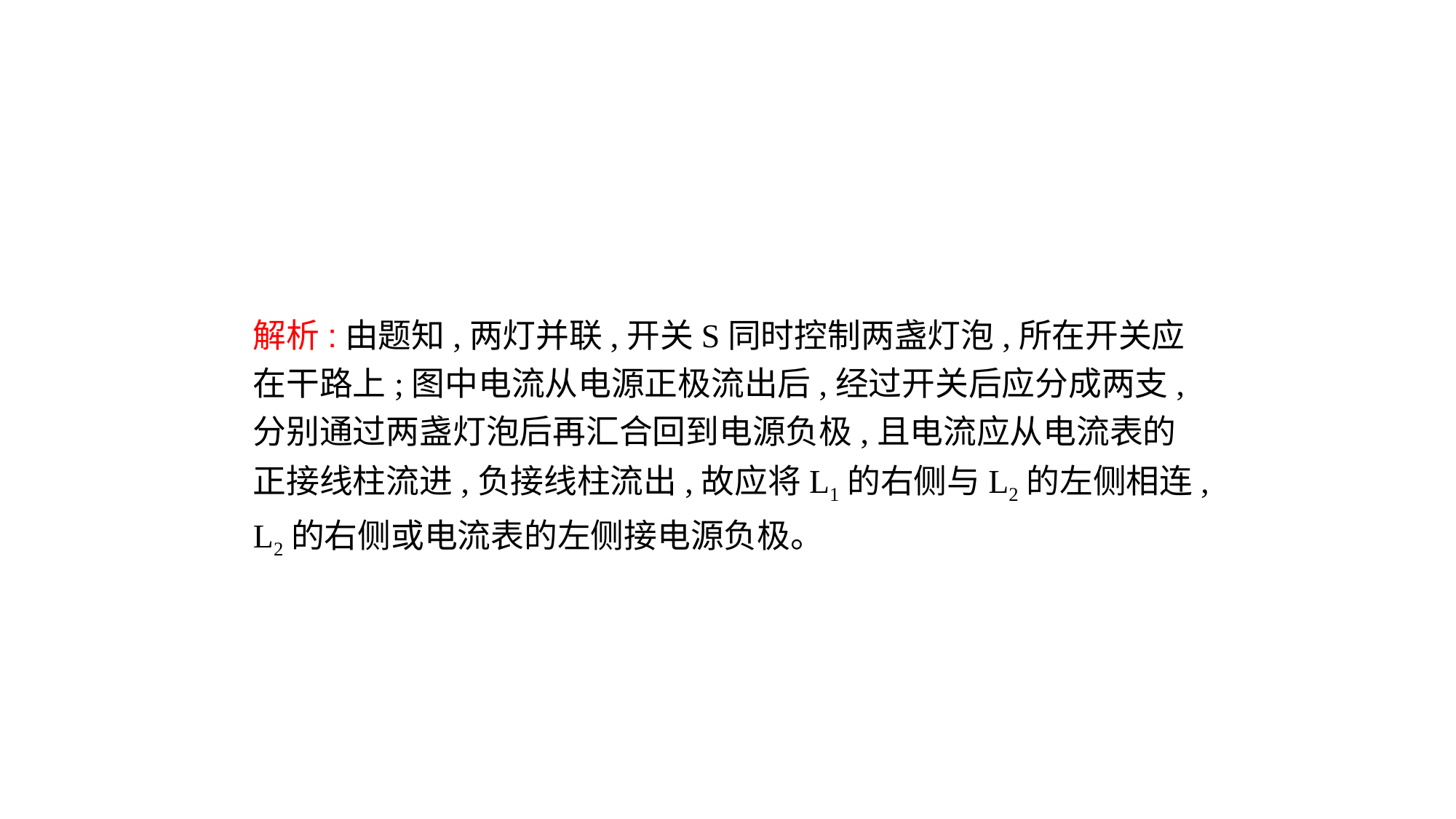

解析:由题知,两灯并联,开关S同时控制两盏灯泡,所在开关应在干路上;图中电流从电源正极流出后,经过开关后应分成两支,分别通过两盏灯泡后再汇合回到电源负极,且电流应从电流表的正接线柱流进,负接线柱流出,故应将L1的右侧与L2的左侧相连,L2的右侧或电流表的左侧接电源负极。